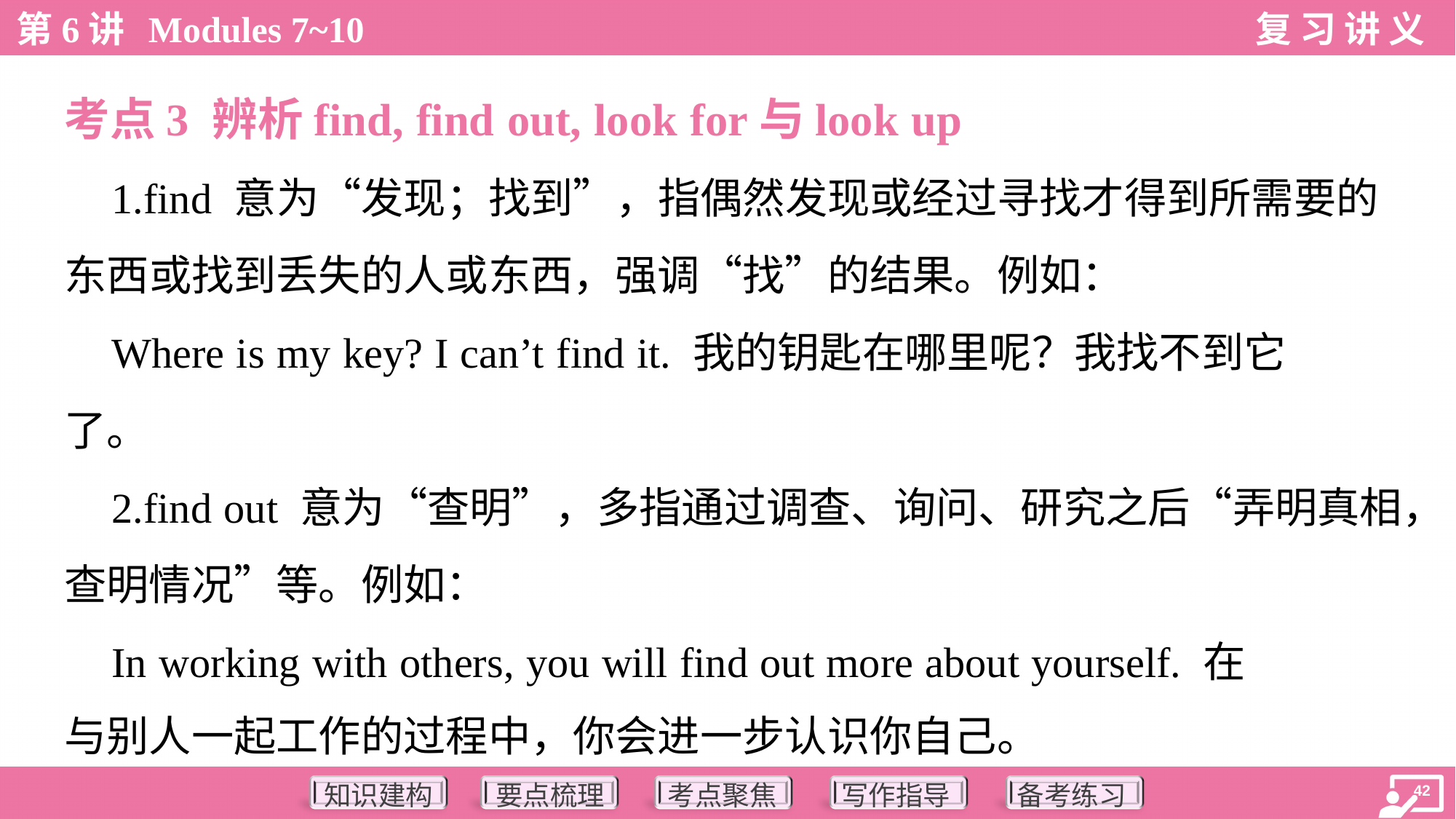

考点3 辨析find, find out, look for与look up
    1.find 意为“发现；找到”，指偶然发现或经过寻找才得到所需要的
东西或找到丢失的人或东西，强调“找”的结果。例如：
    Where is my key? I can’t find it. 我的钥匙在哪里呢？我找不到它
了。
    2.find out 意为“查明”，多指通过调查、询问、研究之后“弄明真相，
查明情况”等。例如：
    In working with others, you will find out more about yourself. 在
与别人一起工作的过程中，你会进一步认识你自己。